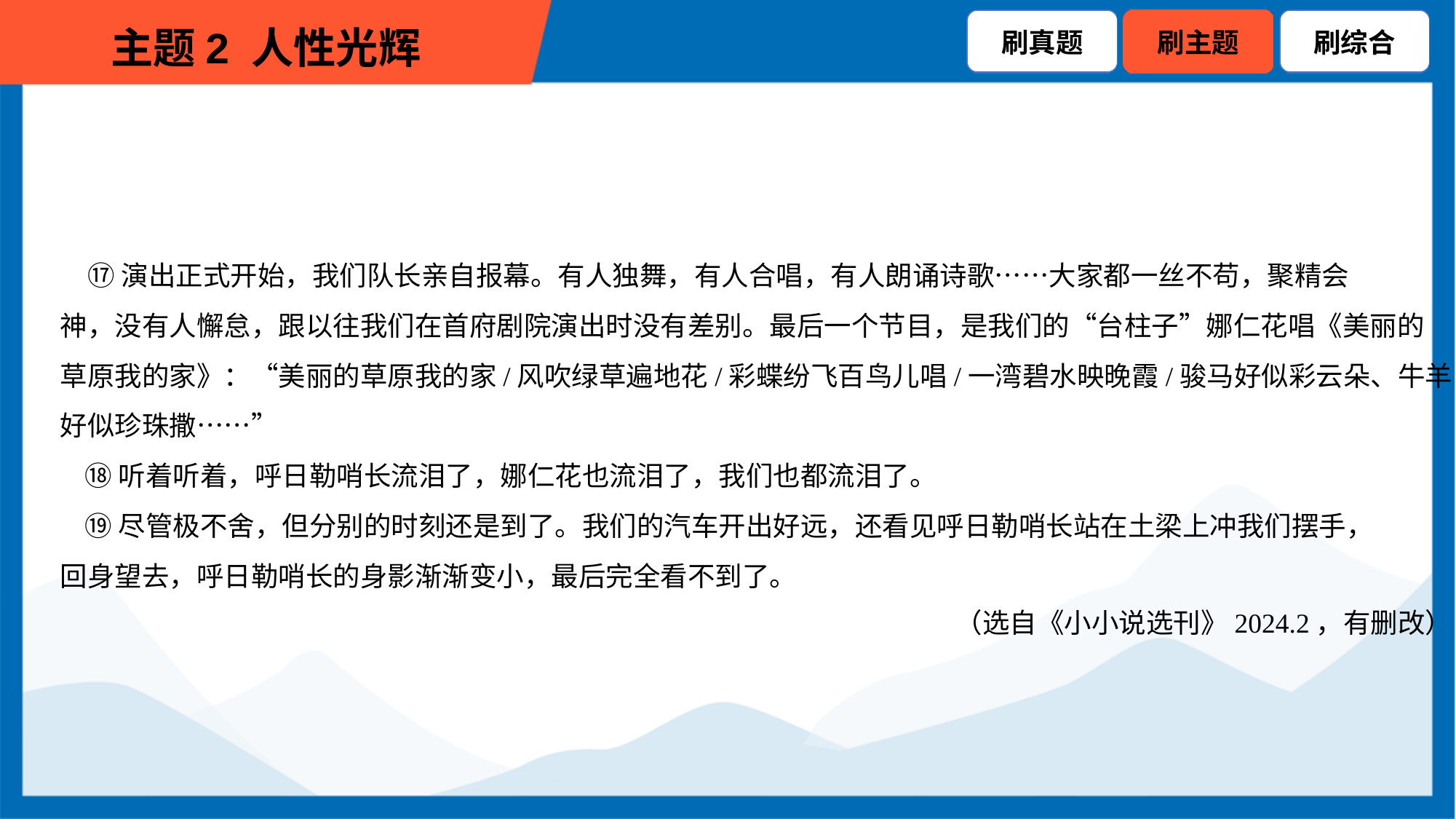

⑰演出正式开始，我们队长亲自报幕。有人独舞，有人合唱，有人朗诵诗歌……大家都一丝不苟，聚精会
神，没有人懈怠，跟以往我们在首府剧院演出时没有差别。最后一个节目，是我们的“台柱子”娜仁花唱《美丽的
草原我的家》：“美丽的草原我的家/风吹绿草遍地花/彩蝶纷飞百鸟儿唱/一湾碧水映晚霞/骏马好似彩云朵、牛羊
好似珍珠撒……”
    ⑱听着听着，呼日勒哨长流泪了，娜仁花也流泪了，我们也都流泪了。
    ⑲尽管极不舍，但分别的时刻还是到了。我们的汽车开出好远，还看见呼日勒哨长站在土梁上冲我们摆手，
回身望去，呼日勒哨长的身影渐渐变小，最后完全看不到了。
（选自《小小说选刊》2024.2，有删改）